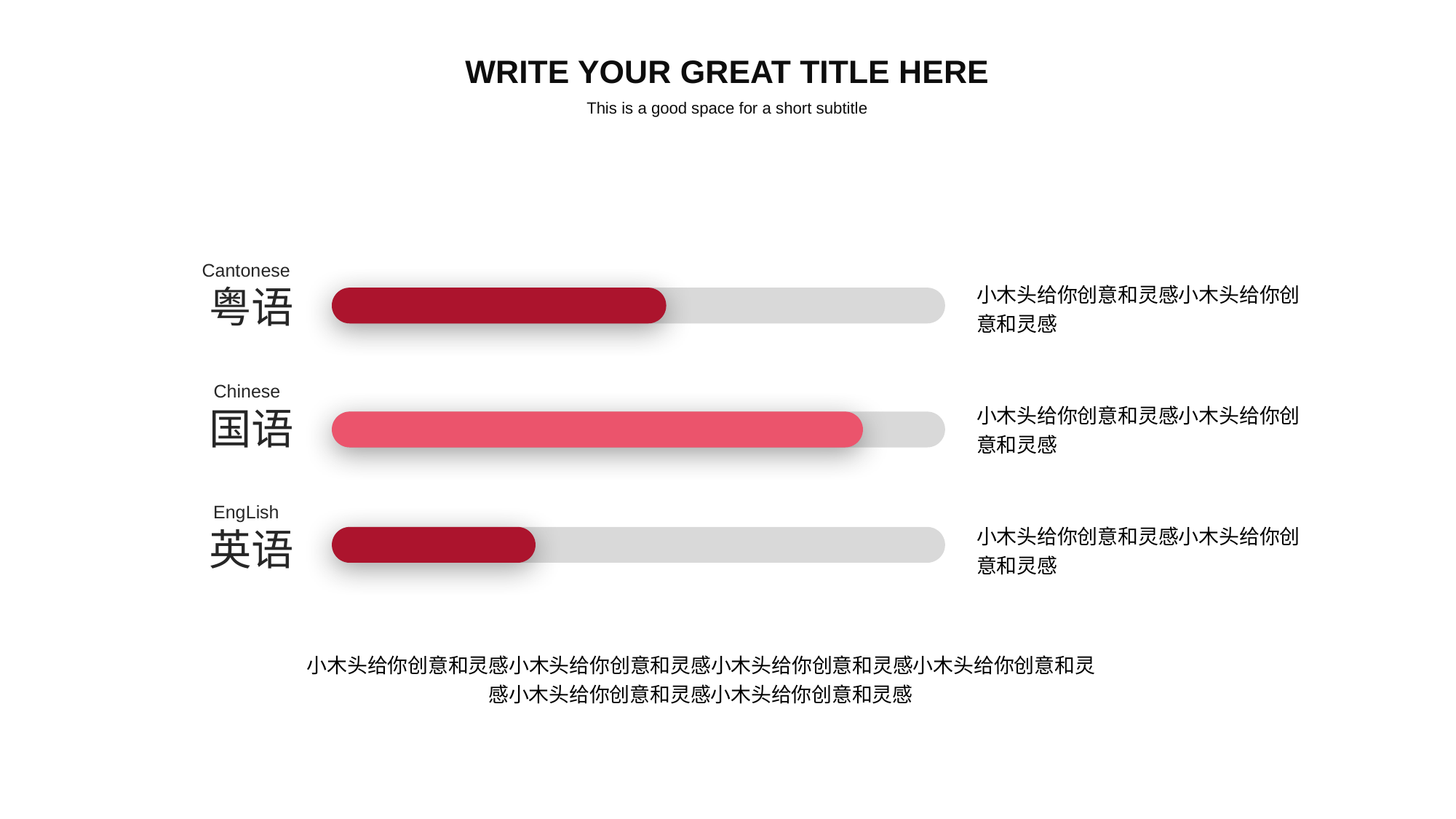

WRITE YOUR GREAT TITLE HERE
This is a good space for a short subtitle
Cantonese
粤语
小木头给你创意和灵感小木头给你创意和灵感

Chinese
国语
小木头给你创意和灵感小木头给你创意和灵感

EngLish
英语
小木头给你创意和灵感小木头给你创意和灵感

小木头给你创意和灵感小木头给你创意和灵感小木头给你创意和灵感小木头给你创意和灵感小木头给你创意和灵感小木头给你创意和灵感